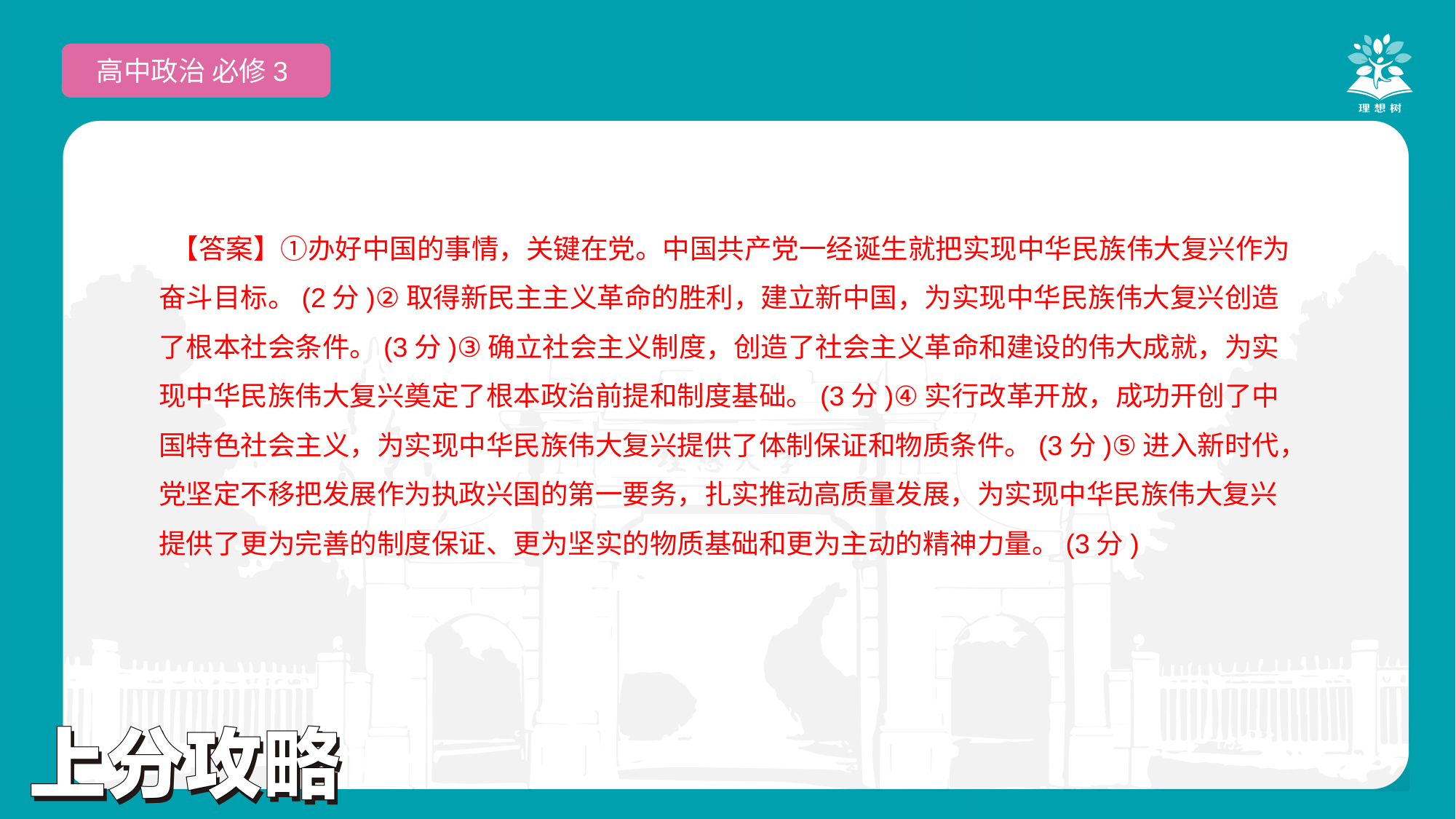

高中政治 必修3
 【答案】①办好中国的事情，关键在党。中国共产党一经诞生就把实现中华民族伟大复兴作为奋斗目标。(2分)②取得新民主主义革命的胜利，建立新中国，为实现中华民族伟大复兴创造了根本社会条件。(3分)③确立社会主义制度，创造了社会主义革命和建设的伟大成就，为实现中华民族伟大复兴奠定了根本政治前提和制度基础。(3分)④实行改革开放，成功开创了中国特色社会主义，为实现中华民族伟大复兴提供了体制保证和物质条件。(3分)⑤进入新时代，党坚定不移把发展作为执政兴国的第一要务，扎实推动高质量发展，为实现中华民族伟大复兴提供了更为完善的制度保证、更为坚实的物质基础和更为主动的精神力量。(3分)